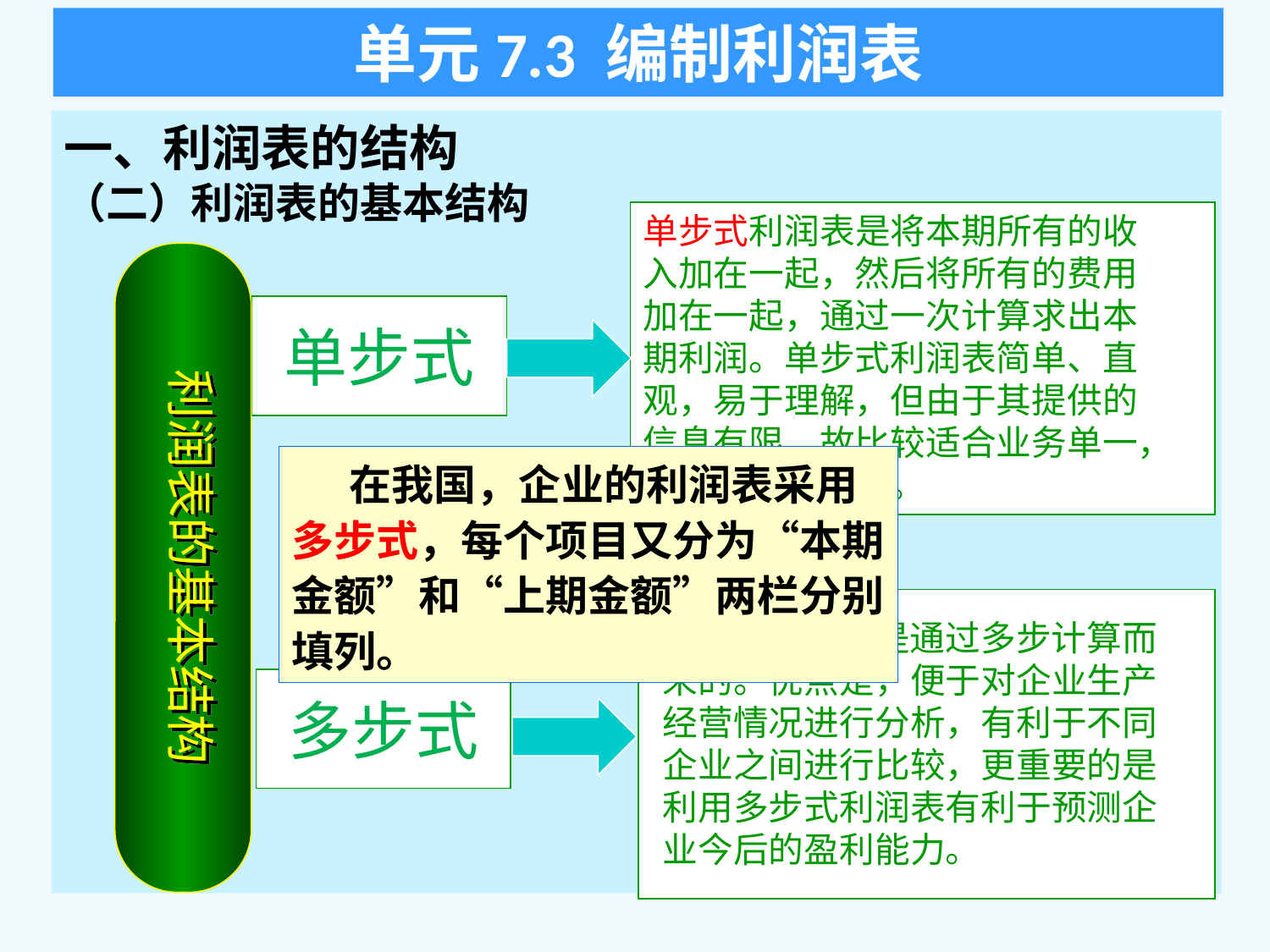

单元7.3 编制利润表
一、利润表的结构
（二）利润表的基本结构

单步式利润表是将本期所有的收入加在一起，然后将所有的费用加在一起，通过一次计算求出本期利润。单步式利润表简单、直观，易于理解，但由于其提供的信息有限，故比较适合业务单一，规模较小的企业。

单步式

利润表的基本结构
       在我国，企业的利润表采用多步式，每个项目又分为“本期金额”和“上期金额”两栏分别填列。

多步式利润表是通过多步计算而来的。优点是，便于对企业生产经营情况进行分析，有利于不同企业之间进行比较，更重要的是利用多步式利润表有利于预测企业今后的盈利能力。
多步式